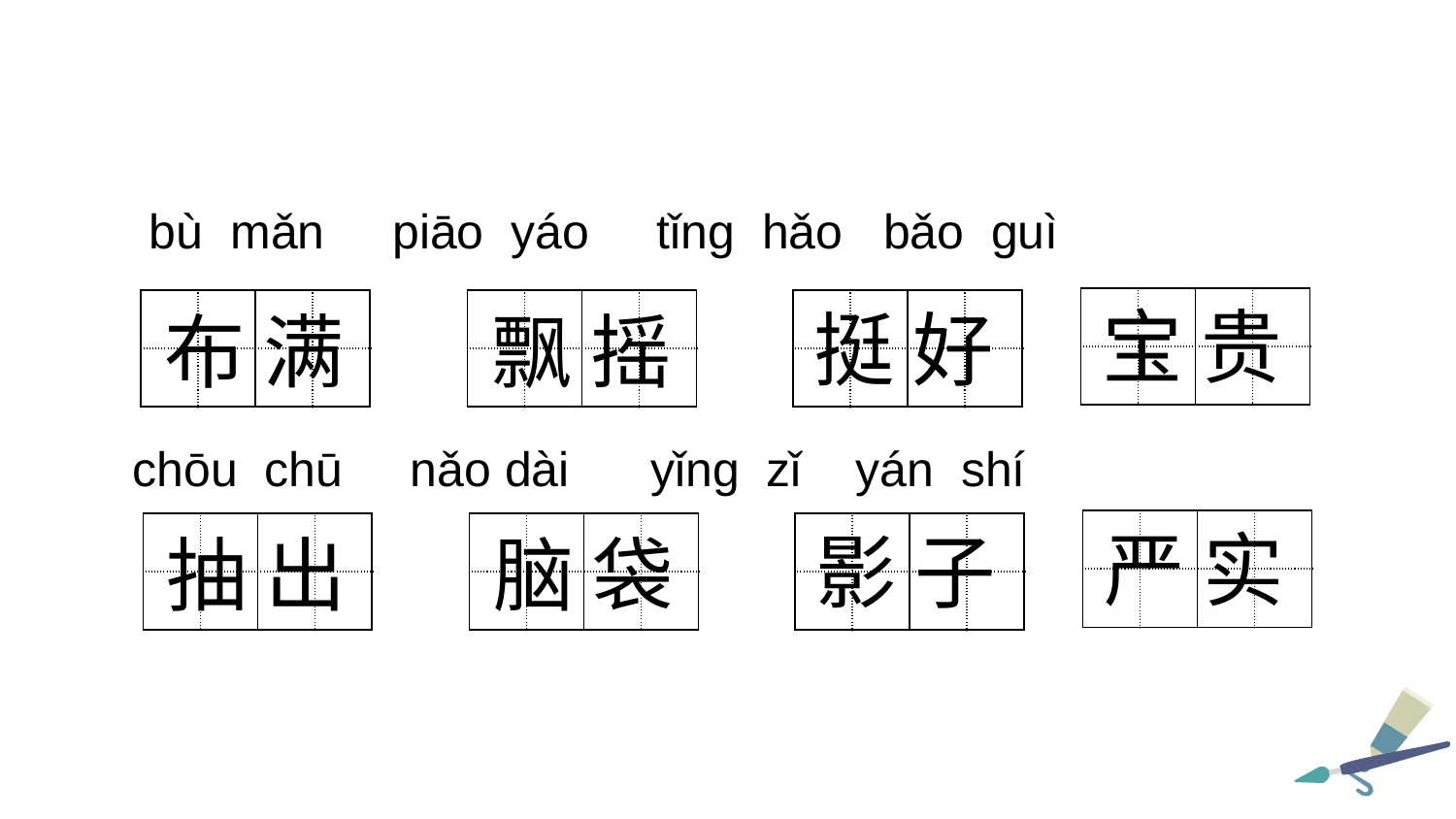

bù  mǎn     piāo  yáo     tǐng  hǎo   bǎo  guì
|  |  |  |  |
| --- | --- | --- | --- |
|  |  |  |  |
宝 贵
|  |  |  |  |
| --- | --- | --- | --- |
|  |  |  |  |
|  |  |  |  |
| --- | --- | --- | --- |
|  |  |  |  |
|  |  |  |  |
| --- | --- | --- | --- |
|  |  |  |  |
挺 好
布 满
飘 摇
 chōu  chū     nǎo dài      yǐng  zǐ    yán  shí
|  |  |  |  |
| --- | --- | --- | --- |
|  |  |  |  |
严 实
|  |  |  |  |
| --- | --- | --- | --- |
|  |  |  |  |
|  |  |  |  |
| --- | --- | --- | --- |
|  |  |  |  |
|  |  |  |  |
| --- | --- | --- | --- |
|  |  |  |  |
影 子
抽 出
脑 袋